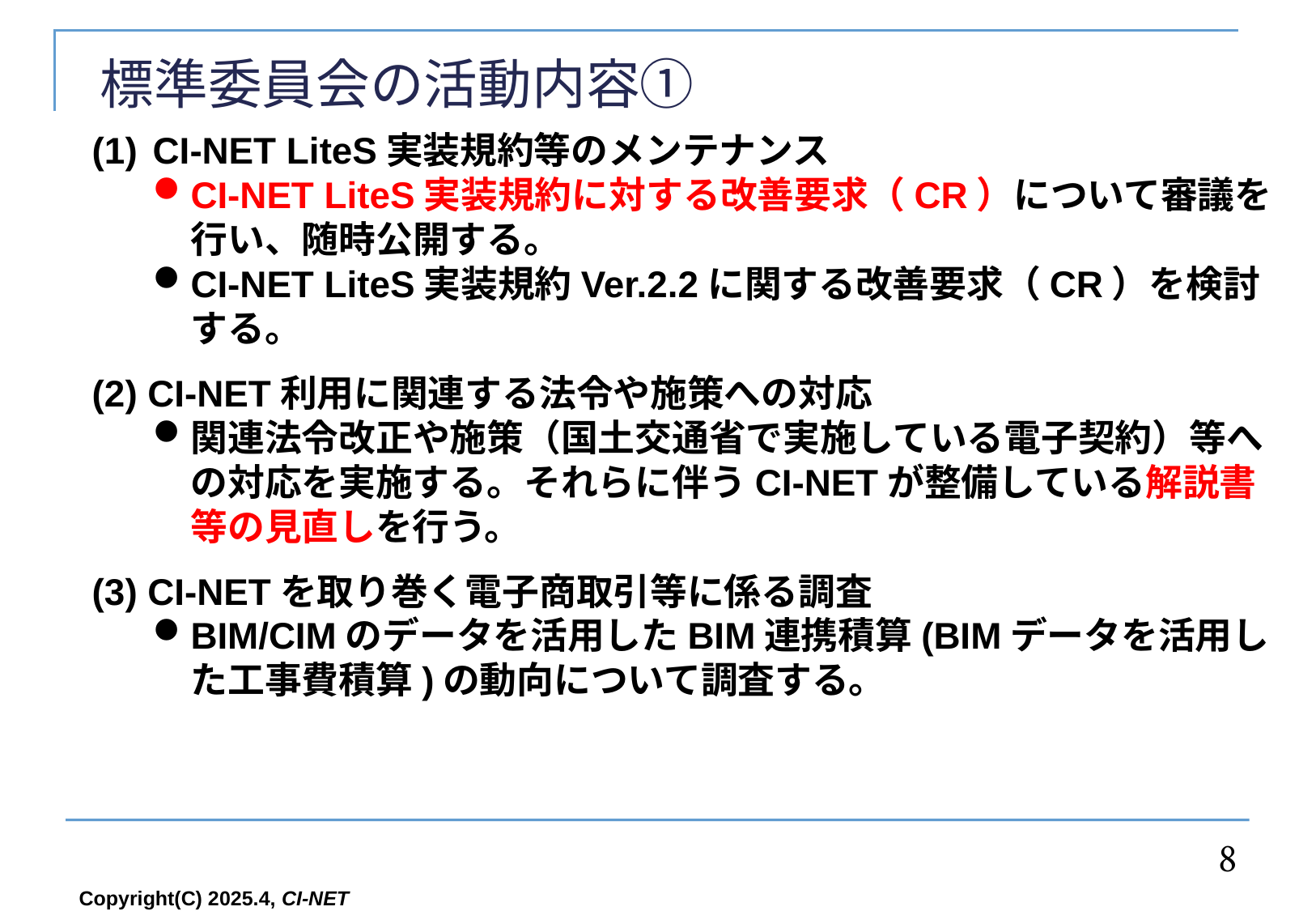

# 標準委員会の活動内容①
CI-NET LiteS実装規約等のメンテナンス
CI-NET LiteS実装規約に対する改善要求（CR）について審議を行い、随時公開する。
CI-NET LiteS実装規約Ver.2.2に関する改善要求（CR）を検討する。
(2) CI-NET利用に関連する法令や施策への対応
関連法令改正や施策（国土交通省で実施している電子契約）等への対応を実施する。それらに伴うCI-NETが整備している解説書等の見直しを行う。
(3) CI-NETを取り巻く電子商取引等に係る調査
BIM/CIMのデータを活用したBIM連携積算(BIMデータを活用した工事費積算)の動向について調査する。
8